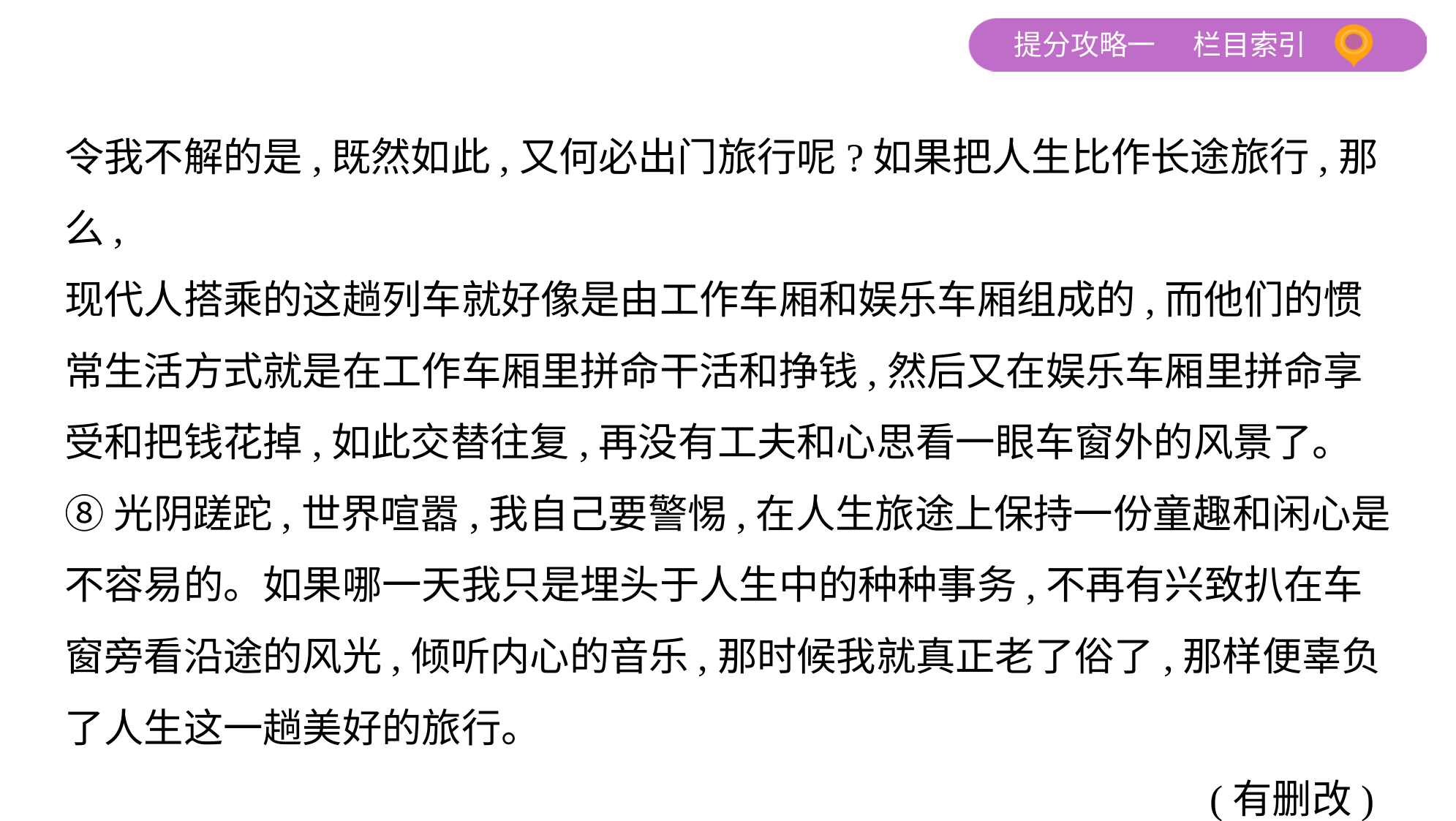

令我不解的是,既然如此,又何必出门旅行呢?如果把人生比作长途旅行,那么,
现代人搭乘的这趟列车就好像是由工作车厢和娱乐车厢组成的,而他们的惯
常生活方式就是在工作车厢里拼命干活和挣钱,然后又在娱乐车厢里拼命享
受和把钱花掉,如此交替往复,再没有工夫和心思看一眼车窗外的风景了。
⑧光阴蹉跎,世界喧嚣,我自己要警惕,在人生旅途上保持一份童趣和闲心是
不容易的。如果哪一天我只是埋头于人生中的种种事务,不再有兴致扒在车
窗旁看沿途的风光,倾听内心的音乐,那时候我就真正老了俗了,那样便辜负
了人生这一趟美好的旅行。
                                                                                                                    (有删改)